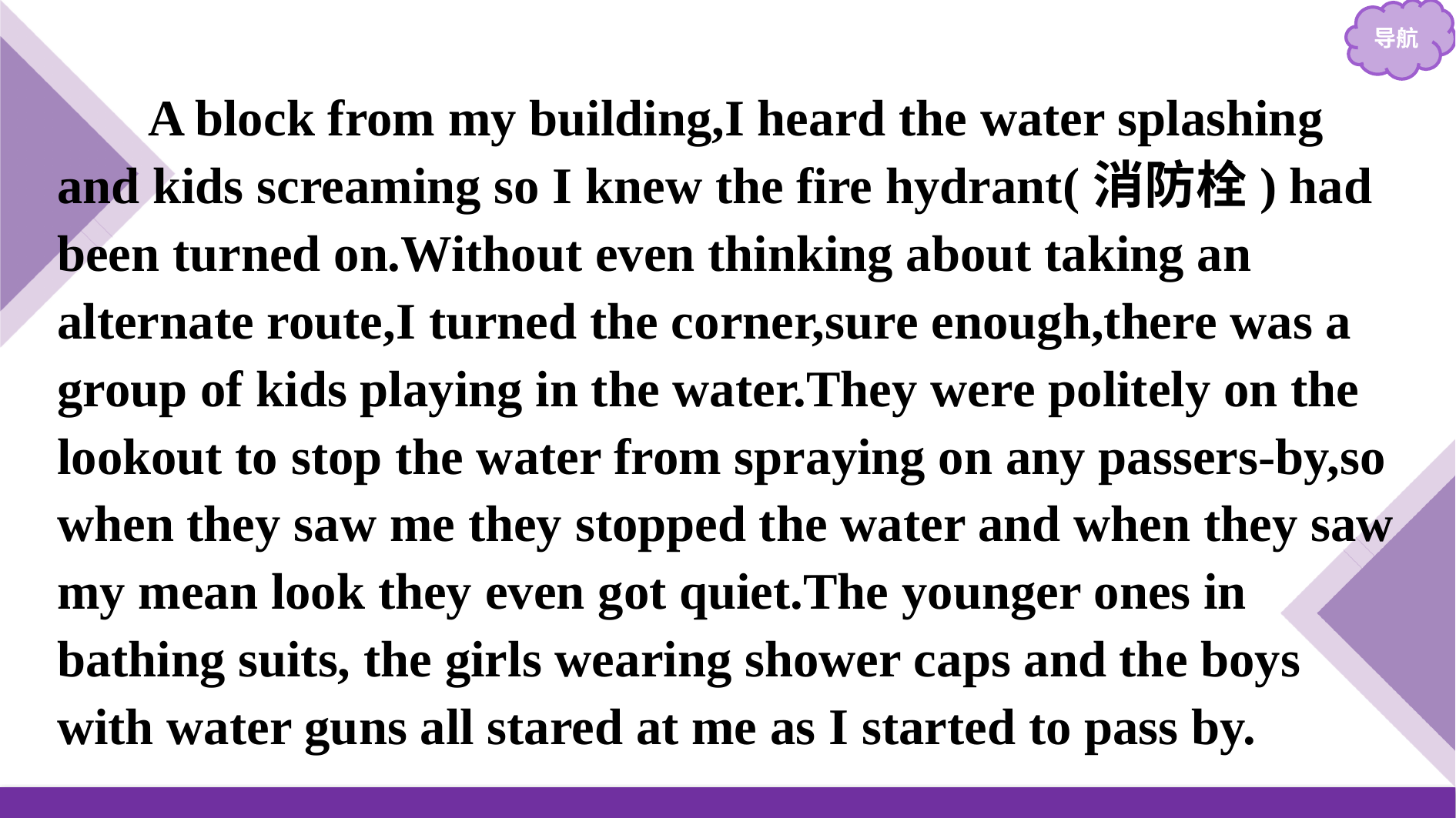

A block from my building,I heard the water splashing and kids screaming so I knew the fire hydrant(消防栓) had been turned on.Without even thinking about taking an alternate route,I turned the corner,sure enough,there was a group of kids playing in the water.They were politely on the lookout to stop the water from spraying on any passers-by,so when they saw me they stopped the water and when they saw my mean look they even got quiet.The younger ones in bathing suits, the girls wearing shower caps and the boys with water guns all stared at me as I started to pass by.